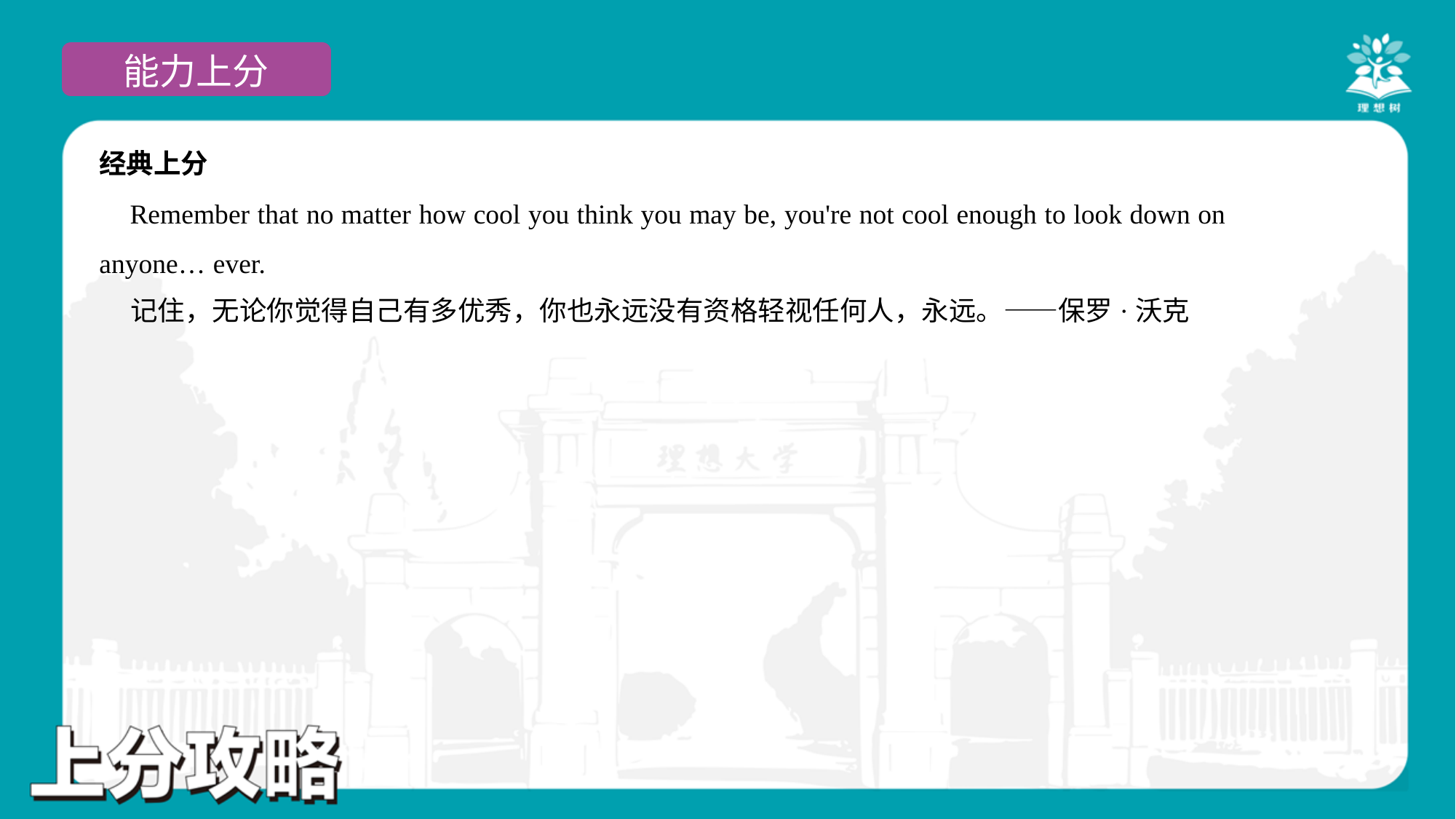

经典上分
    Remember that no matter how cool you think you may be, you're not cool enough to look down on
anyone… ever.
    记住，无论你觉得自己有多优秀，你也永远没有资格轻视任何人，永远。——保罗·沃克